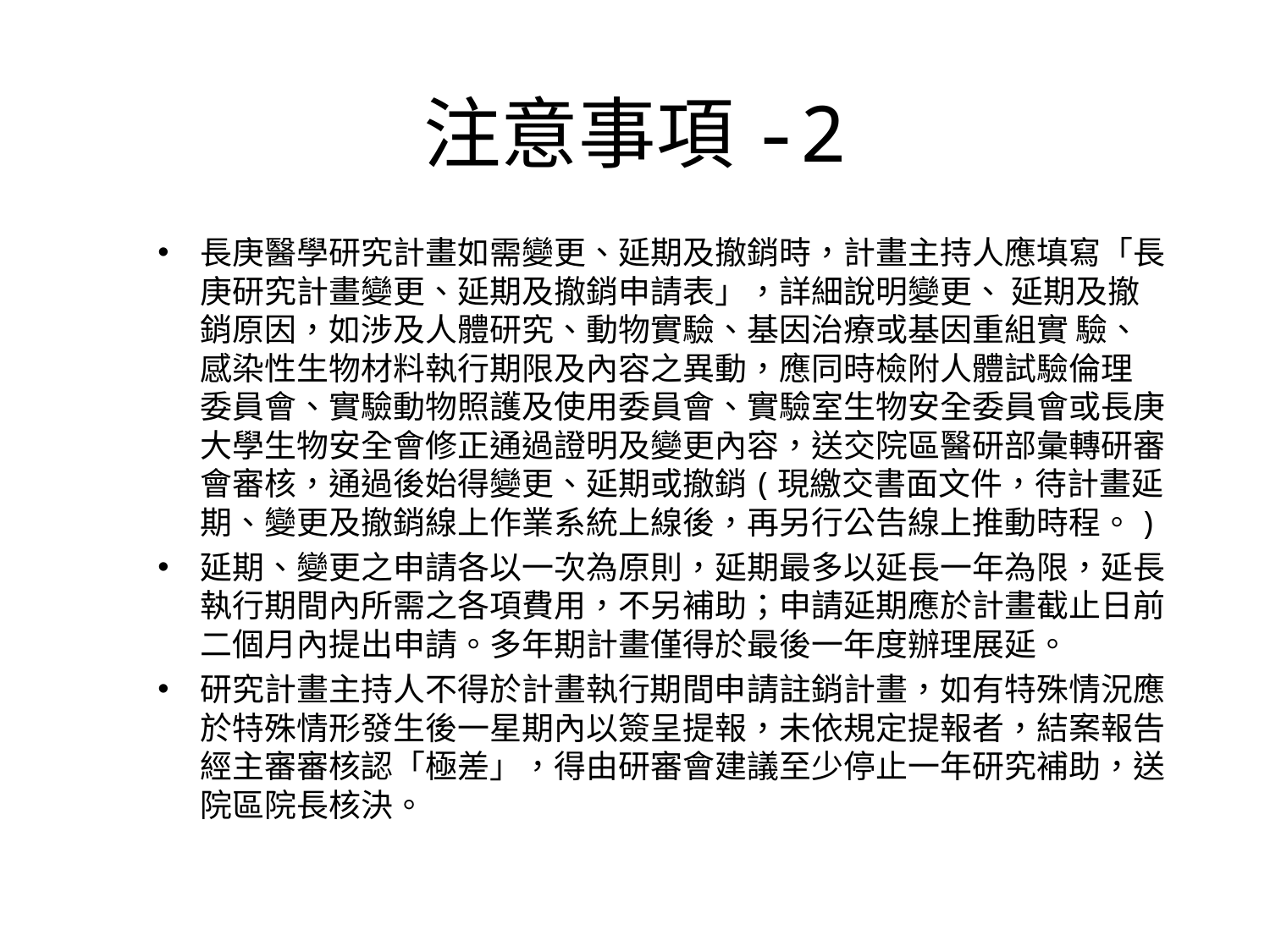

# 注意事項-2
長庚醫學研究計畫如需變更、延期及撤銷時，計畫主持人應填寫「長庚研究計畫變更、延期及撤銷申請表」，詳細說明變更、 延期及撤銷原因，如涉及人體研究、動物實驗、基因治療或基因重組實 驗、感染性生物材料執行期限及內容之異動，應同時檢附人體試驗倫理 委員會、實驗動物照護及使用委員會、實驗室生物安全委員會或長庚大學生物安全會修正通過證明及變更內容，送交院區醫研部彙轉研審會審核，通過後始得變更、延期或撤銷(現繳交書面文件，待計畫延期、變更及撤銷線上作業系統上線後，再另行公告線上推動時程。)
延期、變更之申請各以一次為原則，延期最多以延長一年為限，延長 執行期間內所需之各項費用，不另補助；申請延期應於計畫截止日前 二個月內提出申請。多年期計畫僅得於最後一年度辦理展延。
研究計畫主持人不得於計畫執行期間申請註銷計畫，如有特殊情況應於特殊情形發生後一星期內以簽呈提報，未依規定提報者，結案報告 經主審審核認「極差」，得由研審會建議至少停止一年研究補助，送院區院長核決。